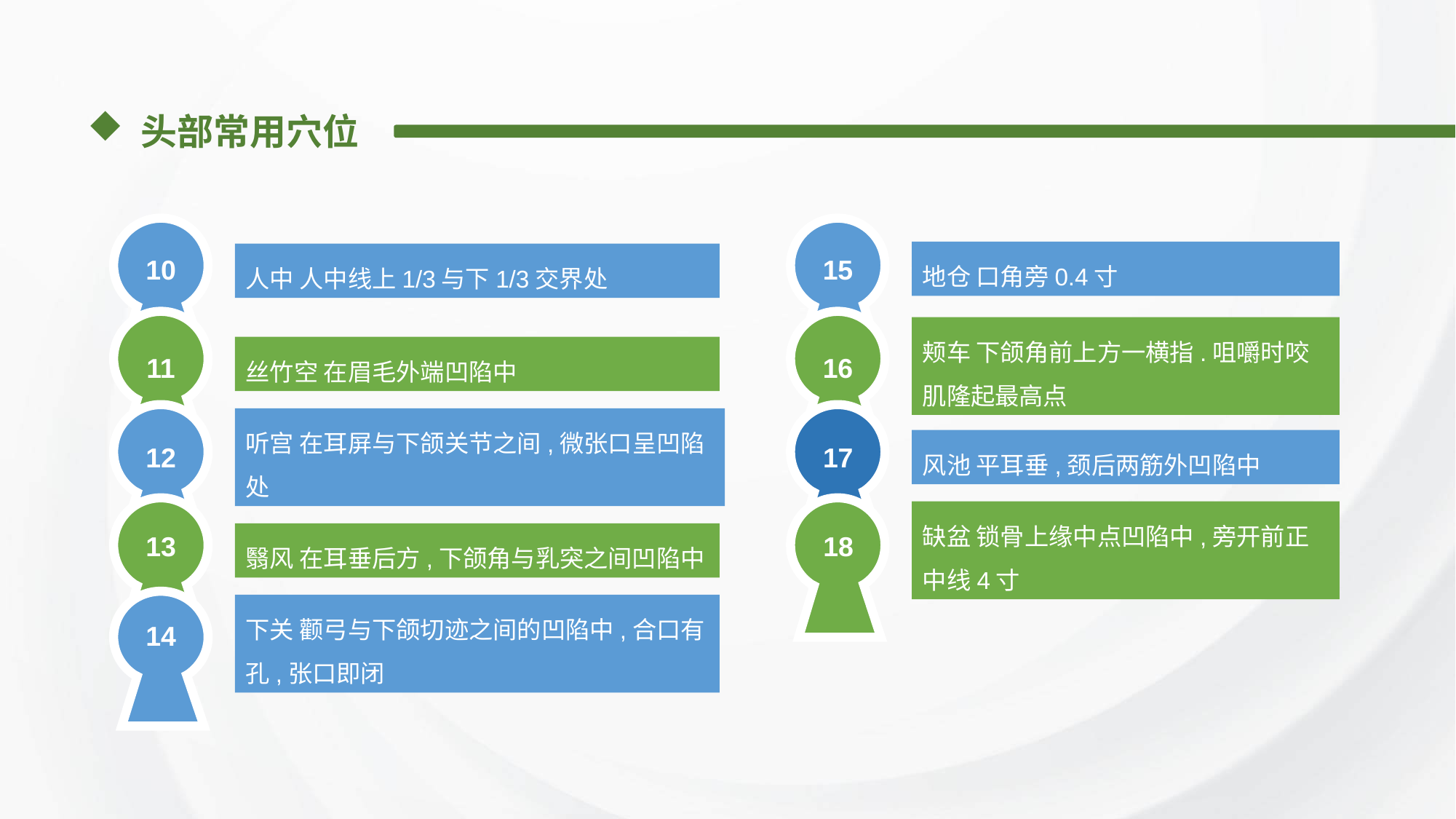

头部常用穴位

人中 人中线上1/3与下1/3交界处
10

丝竹空 在眉毛外端凹陷中
11

听宫 在耳屏与下颌关节之间,微张口呈凹陷处
12

13
翳风 在耳垂后方,下颌角与乳突之间凹陷中

下关 颧弓与下颌切迹之间的凹陷中,合口有孔,张口即闭
14

地仓 口角旁0.4寸
15

颊车 下颌角前上方一横指.咀嚼时咬肌隆起最高点
16

风池 平耳垂,颈后两筋外凹陷中
17

缺盆 锁骨上缘中点凹陷中,旁开前正中线4寸
18